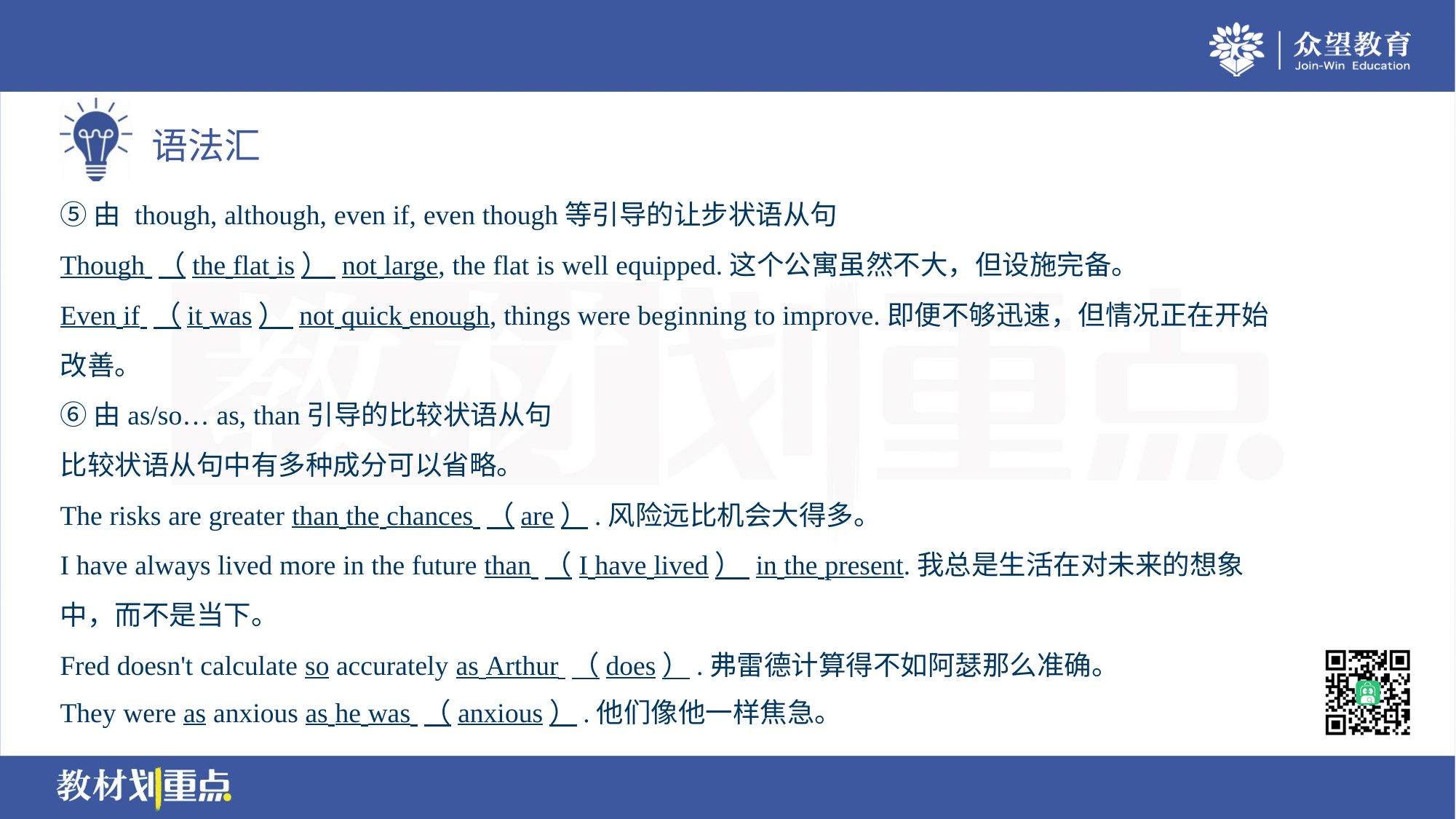

⑤由 though, although, even if, even though等引导的让步状语从句
Though （the flat is） not large, the flat is well equipped.这个公寓虽然不大，但设施完备。
Even if （it was） not quick enough, things were beginning to improve.即便不够迅速，但情况正在开始
改善。
⑥由as/so… as, than引导的比较状语从句
比较状语从句中有多种成分可以省略。
The risks are greater than the chances （are）.风险远比机会大得多。
I have always lived more in the future than （I have lived） in the present.我总是生活在对未来的想象
中，而不是当下。
Fred doesn't calculate so accurately as Arthur （does）.弗雷德计算得不如阿瑟那么准确。
They were as anxious as he was （anxious）.他们像他一样焦急。